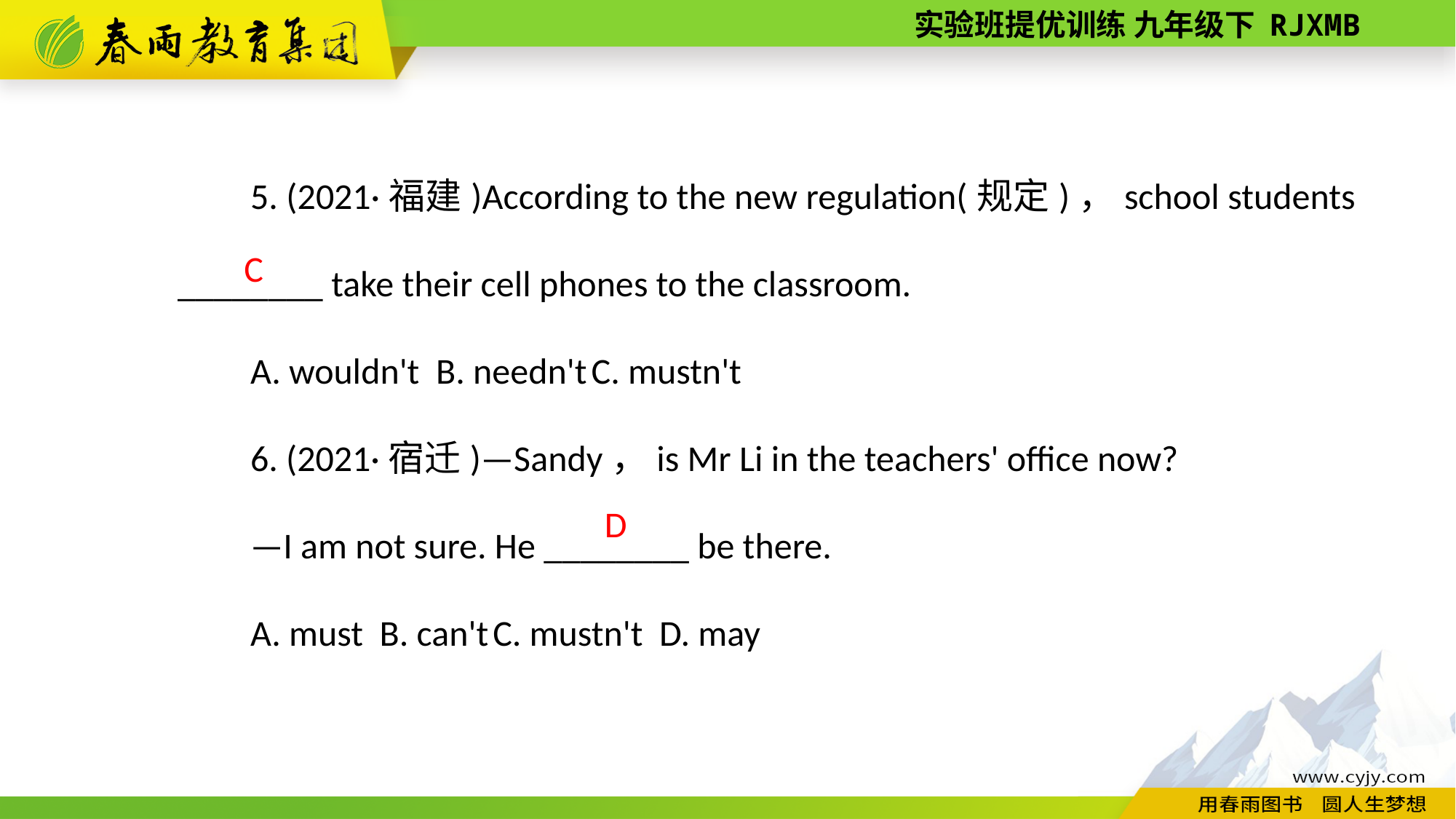

5. (2021·福建)According to the new regulation(规定)，school students ________ take their cell phones to the classroom.
A. wouldn't  B. needn't C. mustn't
6. (2021·宿迁)—Sandy，is Mr Li in the teachers' office now?
—I am not sure. He ________ be there.
A. must  B. can't C. mustn't  D. may
C
D